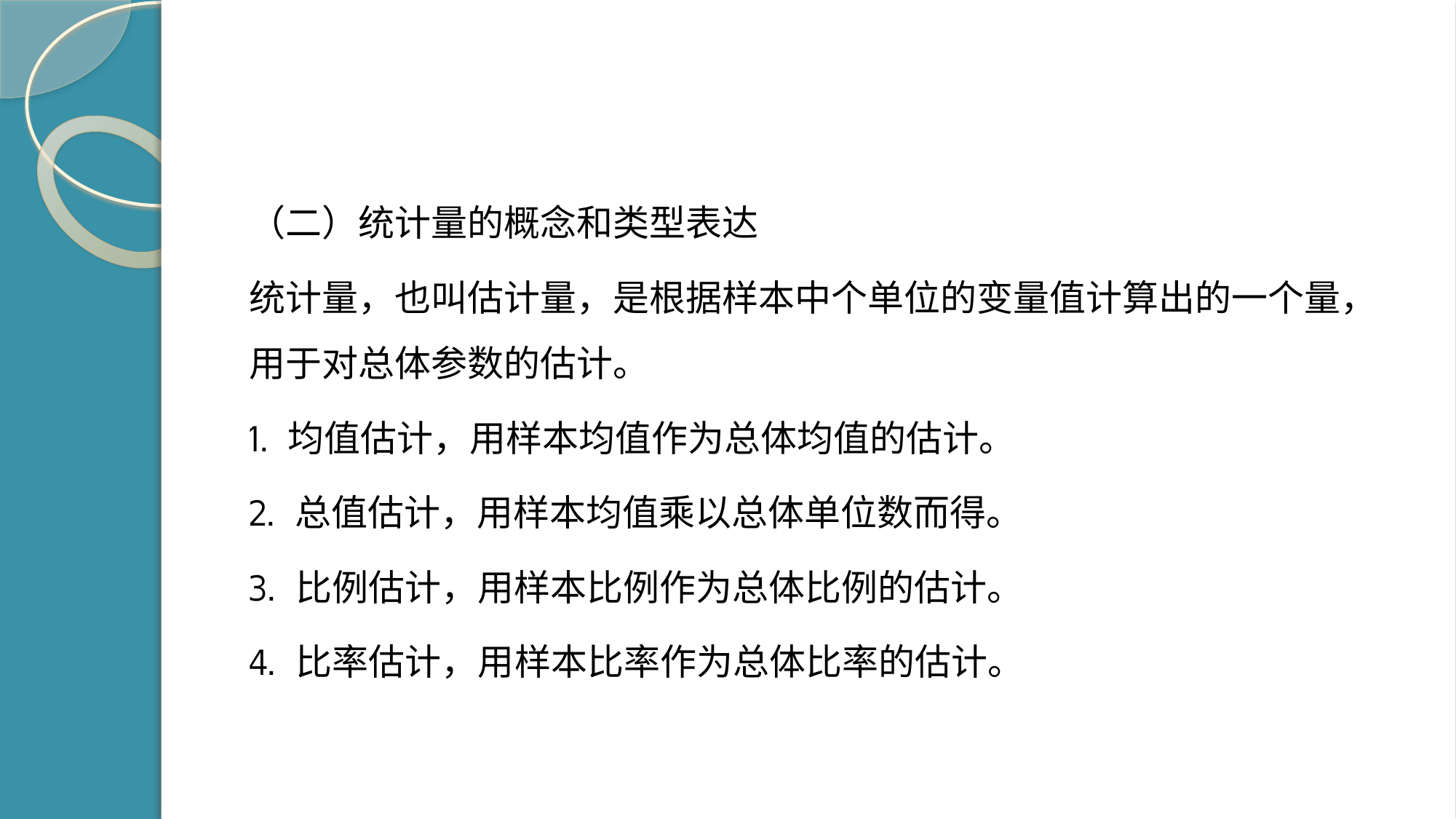

#
（二）统计量的概念和类型表达
统计量，也叫估计量，是根据样本中个单位的变量值计算出的一个量，用于对总体参数的估计。
1. 均值估计，用样本均值作为总体均值的估计。
2. 总值估计，用样本均值乘以总体单位数而得。
3. 比例估计，用样本比例作为总体比例的估计。
4. 比率估计，用样本比率作为总体比率的估计。